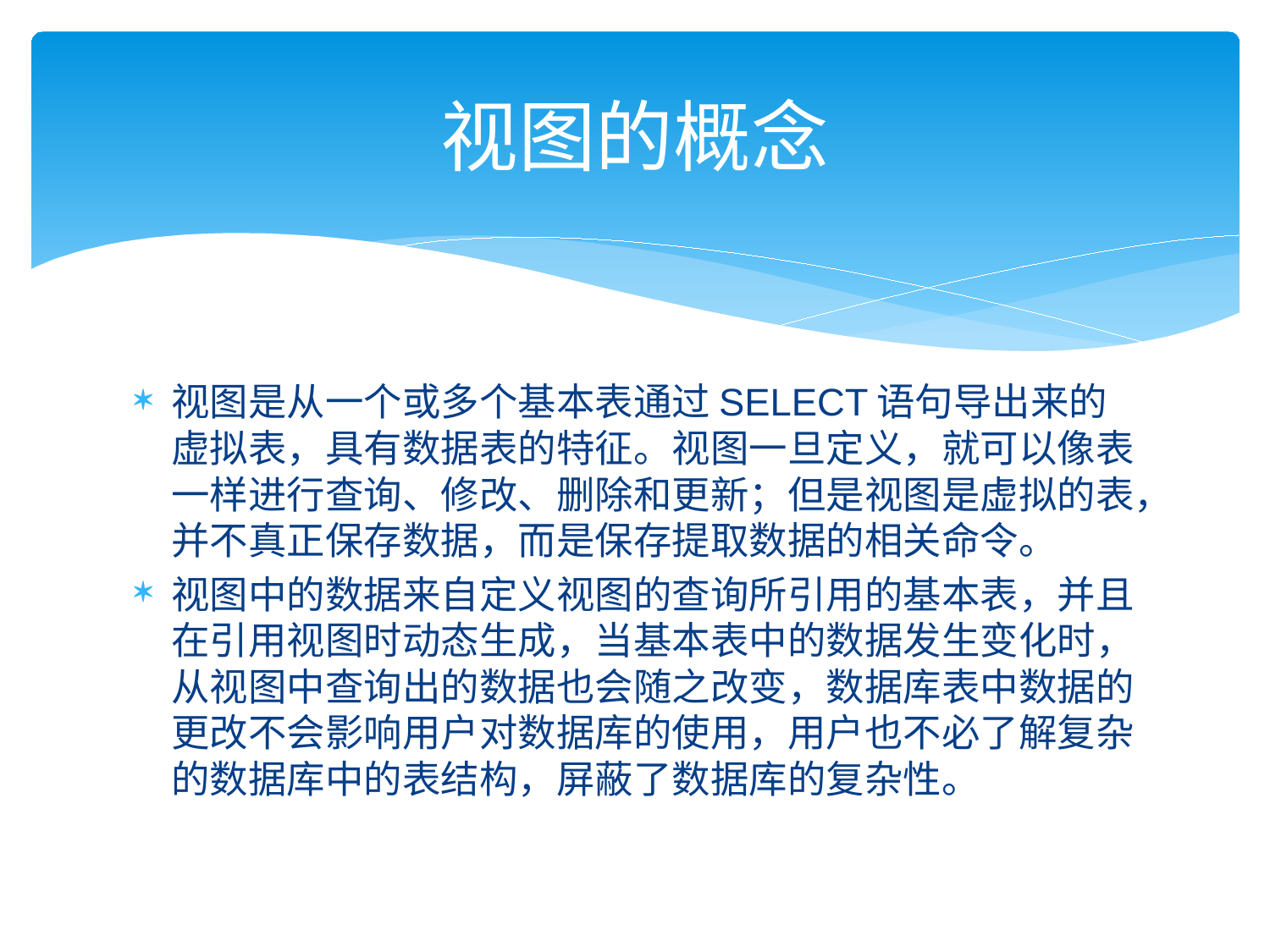

# 视图的概念
视图是从一个或多个基本表通过SELECT语句导出来的虚拟表，具有数据表的特征。视图一旦定义，就可以像表一样进行查询、修改、删除和更新；但是视图是虚拟的表，并不真正保存数据，而是保存提取数据的相关命令。
视图中的数据来自定义视图的查询所引用的基本表，并且在引用视图时动态生成，当基本表中的数据发生变化时，从视图中查询出的数据也会随之改变，数据库表中数据的更改不会影响用户对数据库的使用，用户也不必了解复杂的数据库中的表结构，屏蔽了数据库的复杂性。